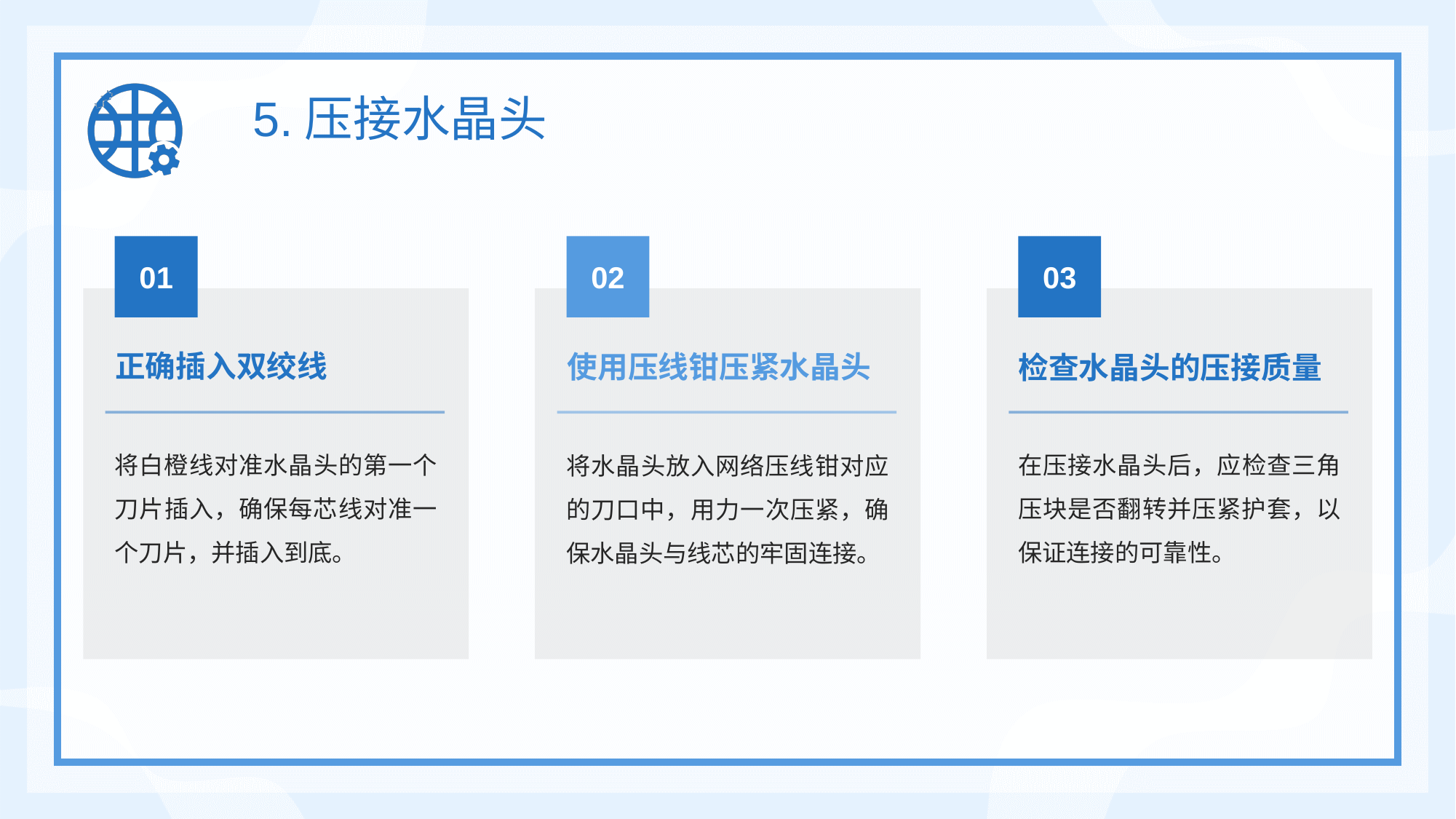

5.压接水晶头
01
02
03

正确插入双绞线
使用压线钳压紧水晶头
检查水晶头的压接质量
将白橙线对准水晶头的第一个刀片插入，确保每芯线对准一个刀片，并插入到底。
在压接水晶头后，应检查三角压块是否翻转并压紧护套，以保证连接的可靠性。
将水晶头放入网络压线钳对应的刀口中，用力一次压紧，确保水晶头与线芯的牢固连接。